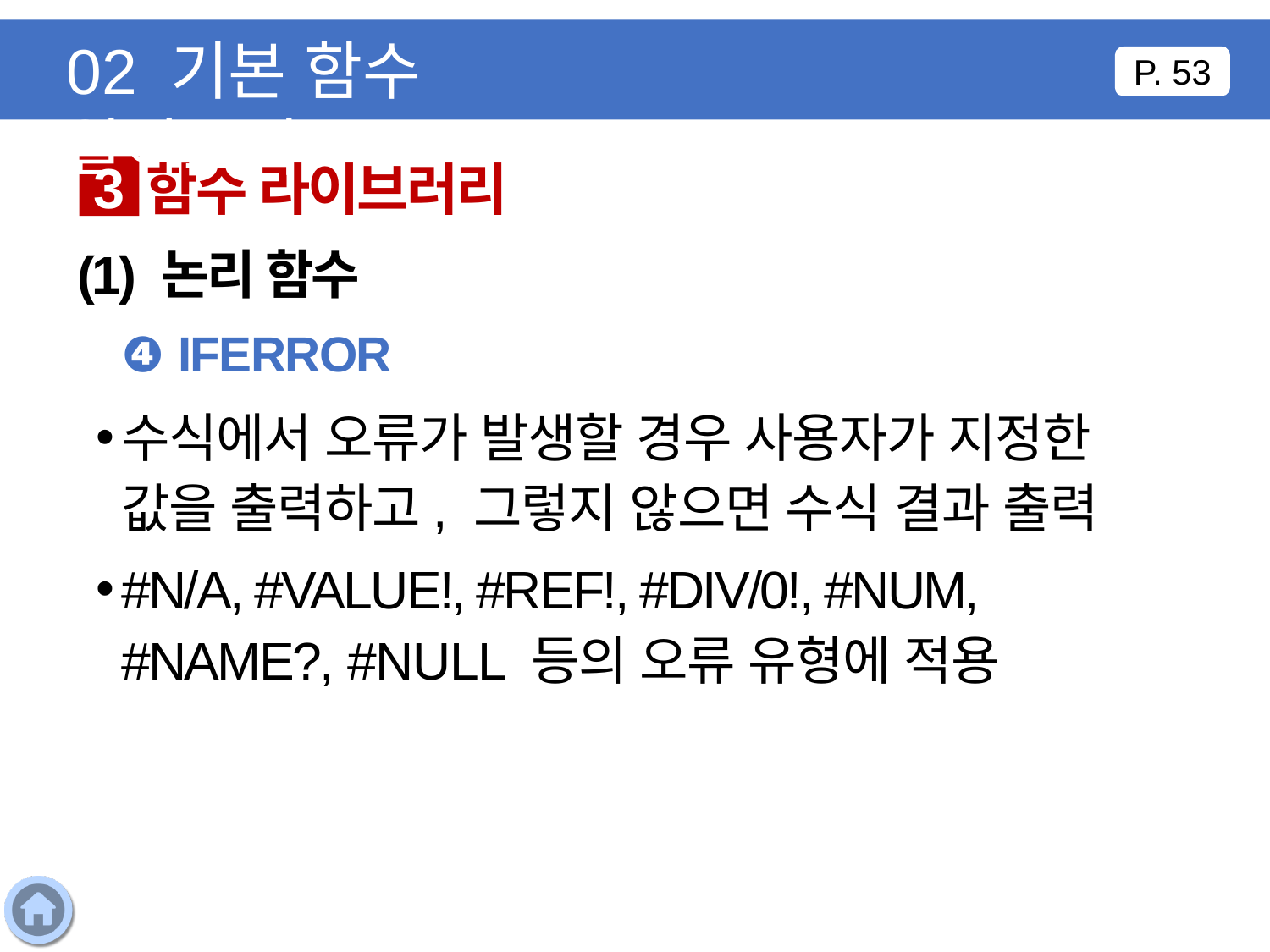

02 기본 함수 알아보기
P. 53
함수 라이브러리
3
(1) 논리 함수
❹ IFERROR
수식에서 오류가 발생할 경우 사용자가 지정한 값을 출력하고, 그렇지 않으면 수식 결과 출력
#N/A, #VALUE!, #REF!, #DIV/0!, #NUM, #NAME?, #NULL 등의 오류 유형에 적용